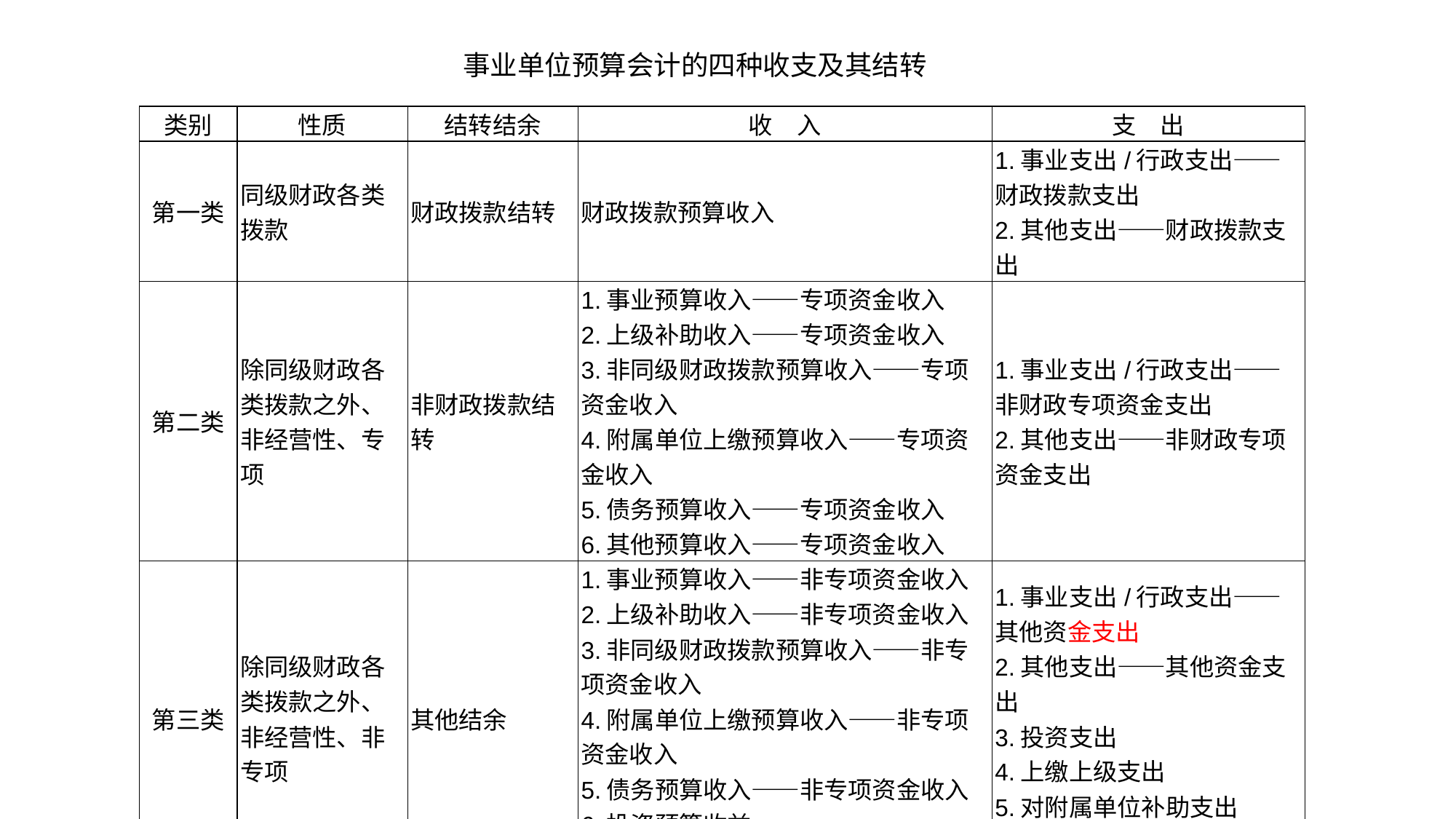

事业单位预算会计的四种收支及其结转
| 类别 | 性质 | 结转结余 | 收　入 | 支　出 |
| --- | --- | --- | --- | --- |
| 第一类 | 同级财政各类拨款 | 财政拨款结转 | 财政拨款预算收入 | 1.事业支出/行政支出——财政拨款支出 2.其他支出——财政拨款支出 |
| 第二类 | 除同级财政各类拨款之外、非经营性、专项 | 非财政拨款结转 | 1.事业预算收入——专项资金收入 2.上级补助收入——专项资金收入 3.非同级财政拨款预算收入——专项资金收入 4.附属单位上缴预算收入——专项资金收入 5.债务预算收入——专项资金收入 6.其他预算收入——专项资金收入 | 1.事业支出/行政支出——非财政专项资金支出 2.其他支出——非财政专项资金支出 |
| 第三类 | 除同级财政各类拨款之外、非经营性、非专项 | 其他结余 | 1.事业预算收入——非专项资金收入 2.上级补助收入——非专项资金收入 3.非同级财政拨款预算收入——非专项资金收入 4.附属单位上缴预算收入——非专项资金收入 5.债务预算收入——非专项资金收入 6.投资预算收益 7.其他预算收入——非专项资金收入 | 1.事业支出/行政支出——其他资金支出 2.其他支出——其他资金支出 3.投资支出 4.上缴上级支出 5.对附属单位补助支出 6.债务还本支出 |
| 第四类 | 经营性 | 经营结余 | 经营预算收入 | 经营支出 |